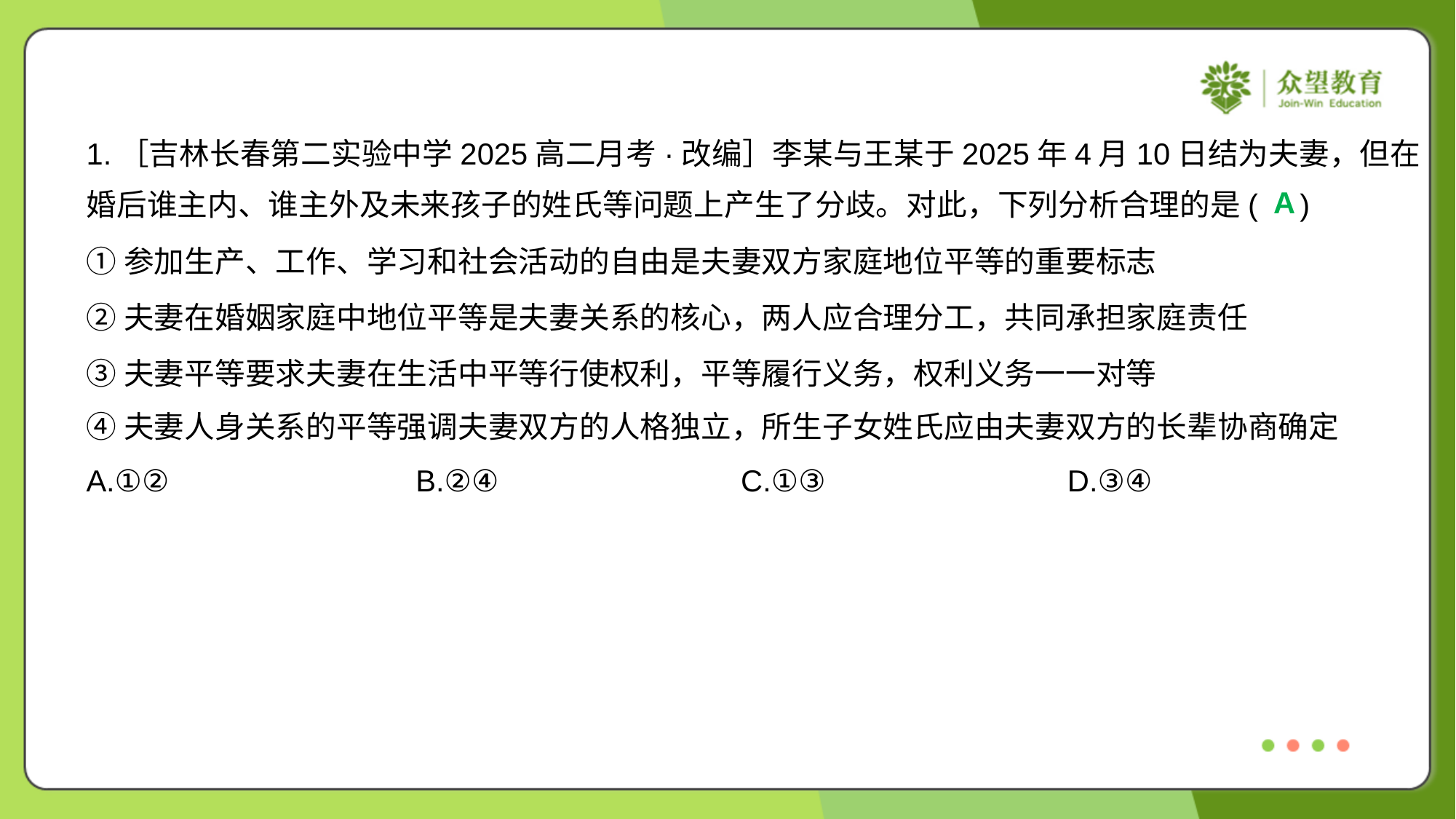

1.［吉林长春第二实验中学2025高二月考·改编］李某与王某于2025年4月10日结为夫妻，但在
婚后谁主内、谁主外及未来孩子的姓氏等问题上产生了分歧。对此，下列分析合理的是(     )
A
①参加生产、工作、学习和社会活动的自由是夫妻双方家庭地位平等的重要标志
②夫妻在婚姻家庭中地位平等是夫妻关系的核心，两人应合理分工，共同承担家庭责任
③夫妻平等要求夫妻在生活中平等行使权利，平等履行义务，权利义务一一对等
④夫妻人身关系的平等强调夫妻双方的人格独立，所生子女姓氏应由夫妻双方的长辈协商确定
A.①②	B.②④	C.①③	D.③④